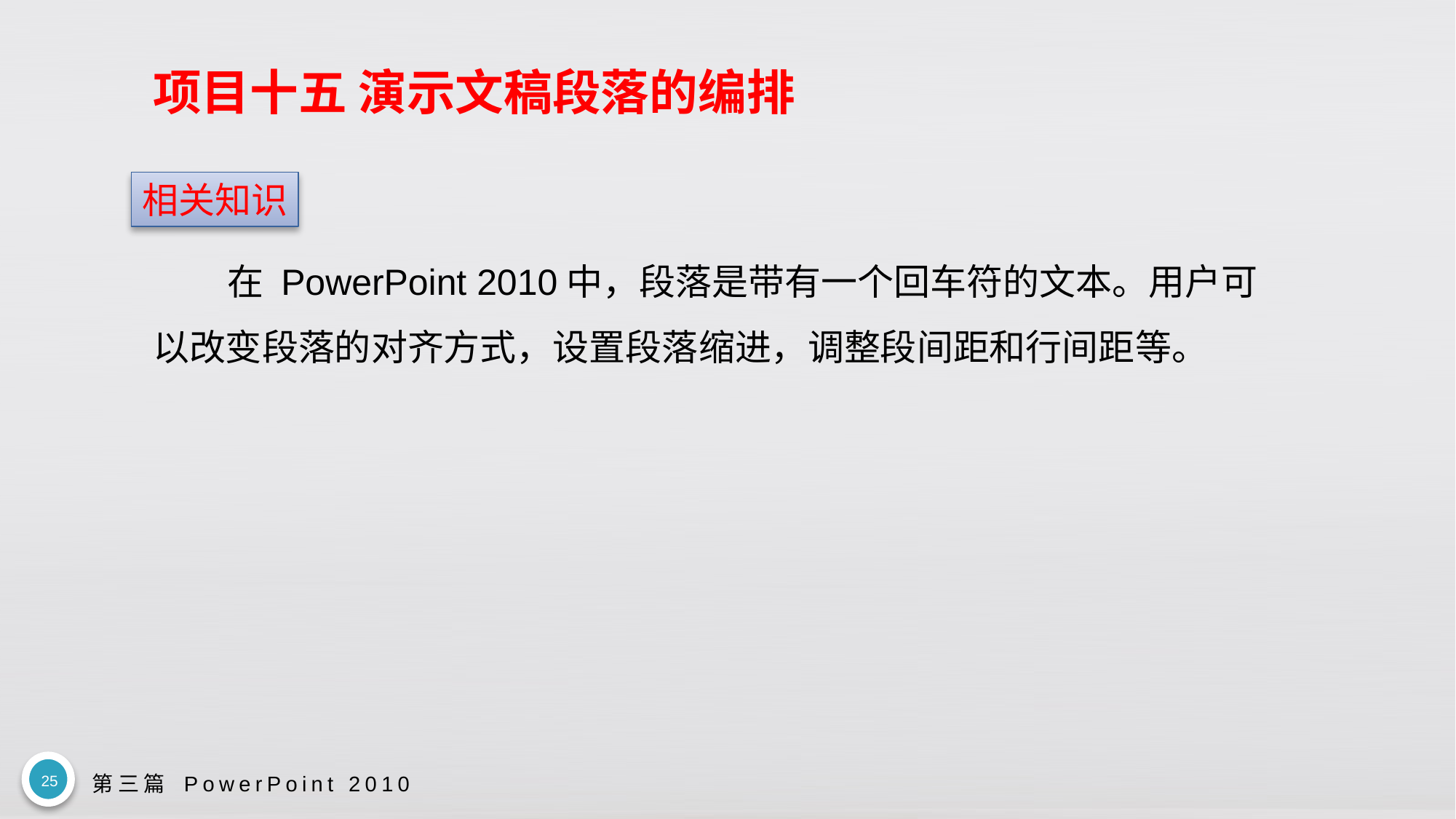

# 项目十五 演示文稿段落的编排
相关知识
在 PowerPoint 2010中，段落是带有一个回车符的文本。用户可以改变段落的对齐方式，设置段落缩进，调整段间距和行间距等。
25